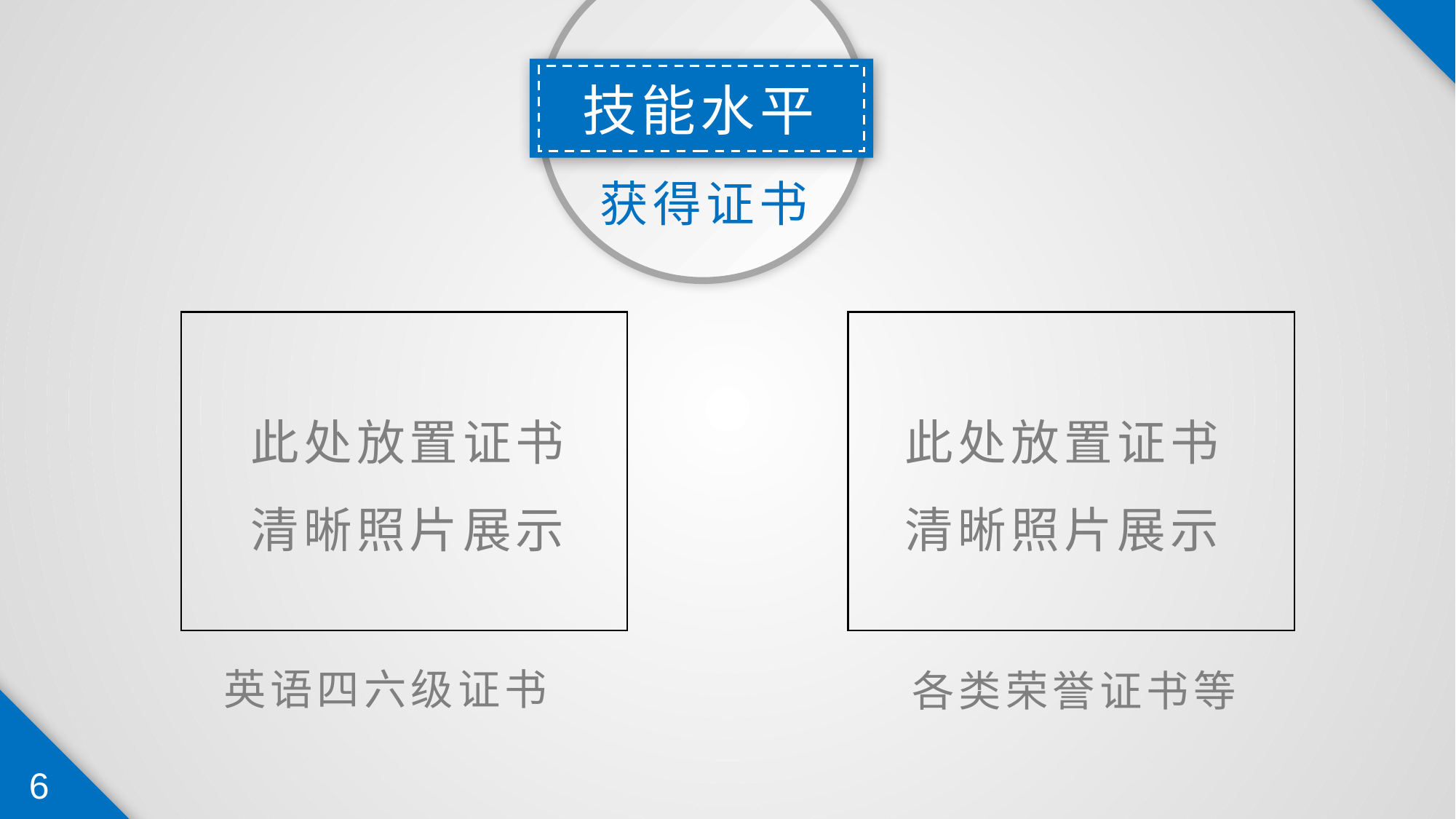

技能水平
获得证书

此处放置证书清晰照片展示
此处放置证书清晰照片展示
英语四六级证书
各类荣誉证书等

6